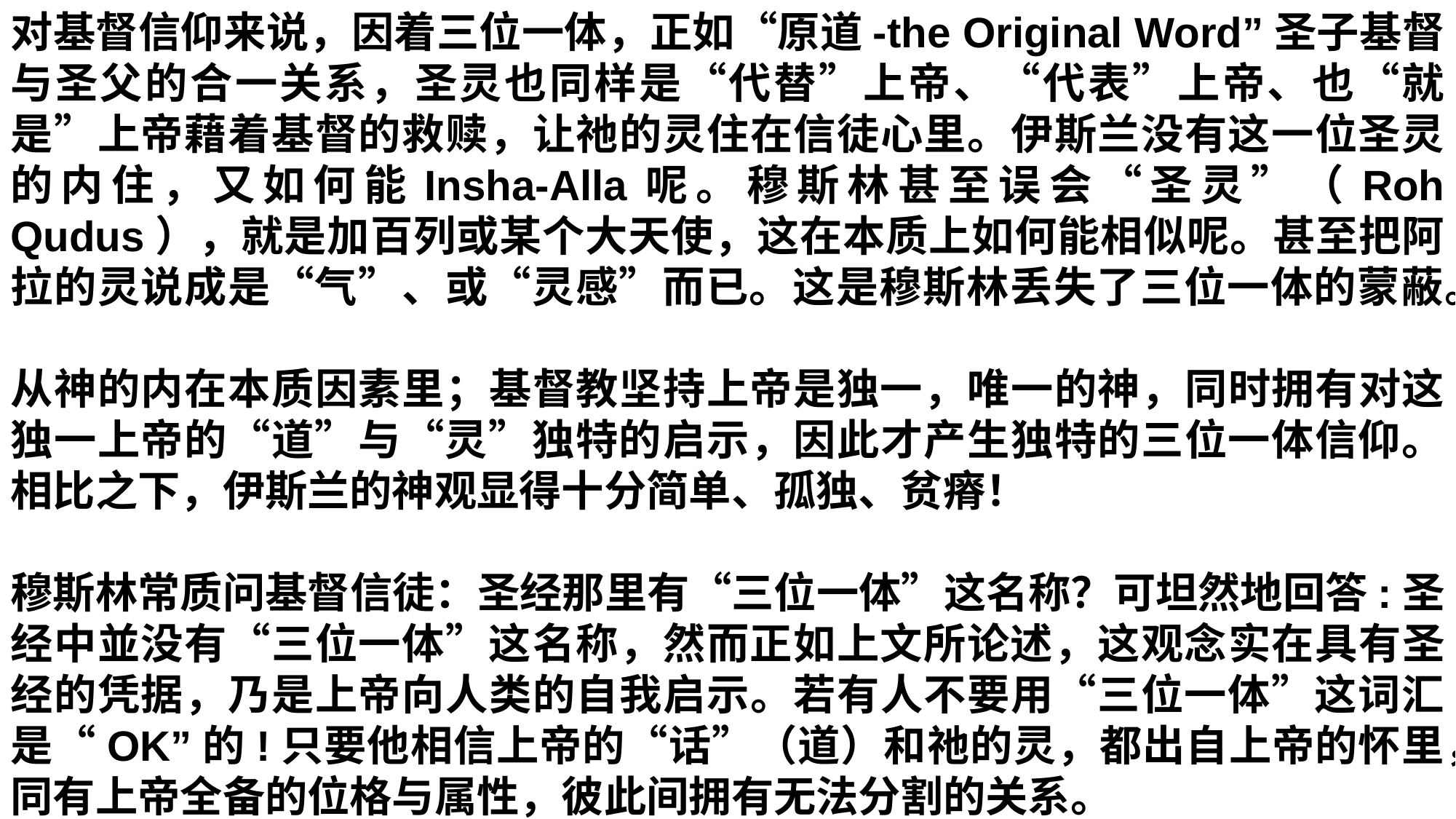

对基督信仰来说，因着三位一体，正如“原道-the Original Word”圣子基督与圣父的合一关系，圣灵也同样是“代替”上帝、“代表”上帝、也“就是”上帝藉着基督的救赎，让祂的灵住在信徒心里。伊斯兰没有这一位圣灵的内住，又如何能Insha-Alla呢。穆斯林甚至误会“圣灵”（Roh Qudus），就是加百列或某个大天使，这在本质上如何能相似呢。甚至把阿拉的灵说成是“气”、或“灵感”而已。这是穆斯林丢失了三位一体的蒙蔽。

从神的内在本质因素里；基督教坚持上帝是独一，唯一的神，同时拥有对这独一上帝的“道”与“灵”独特的启示，因此才产生独特的三位一体信仰。相比之下，伊斯兰的神观显得十分简单、孤独、贫瘠！

穆斯林常质问基督信徒：圣经那里有“三位一体”这名称？可坦然地回答:圣经中並没有“三位一体”这名称，然而正如上文所论述，这观念实在具有圣经的凭据，乃是上帝向人类的自我启示。若有人不要用“三位一体”这词汇是“OK”的!只要他相信上帝的“话”（道）和祂的灵，都出自上帝的怀里，同有上帝全备的位格与属性，彼此间拥有无法分割的关系。